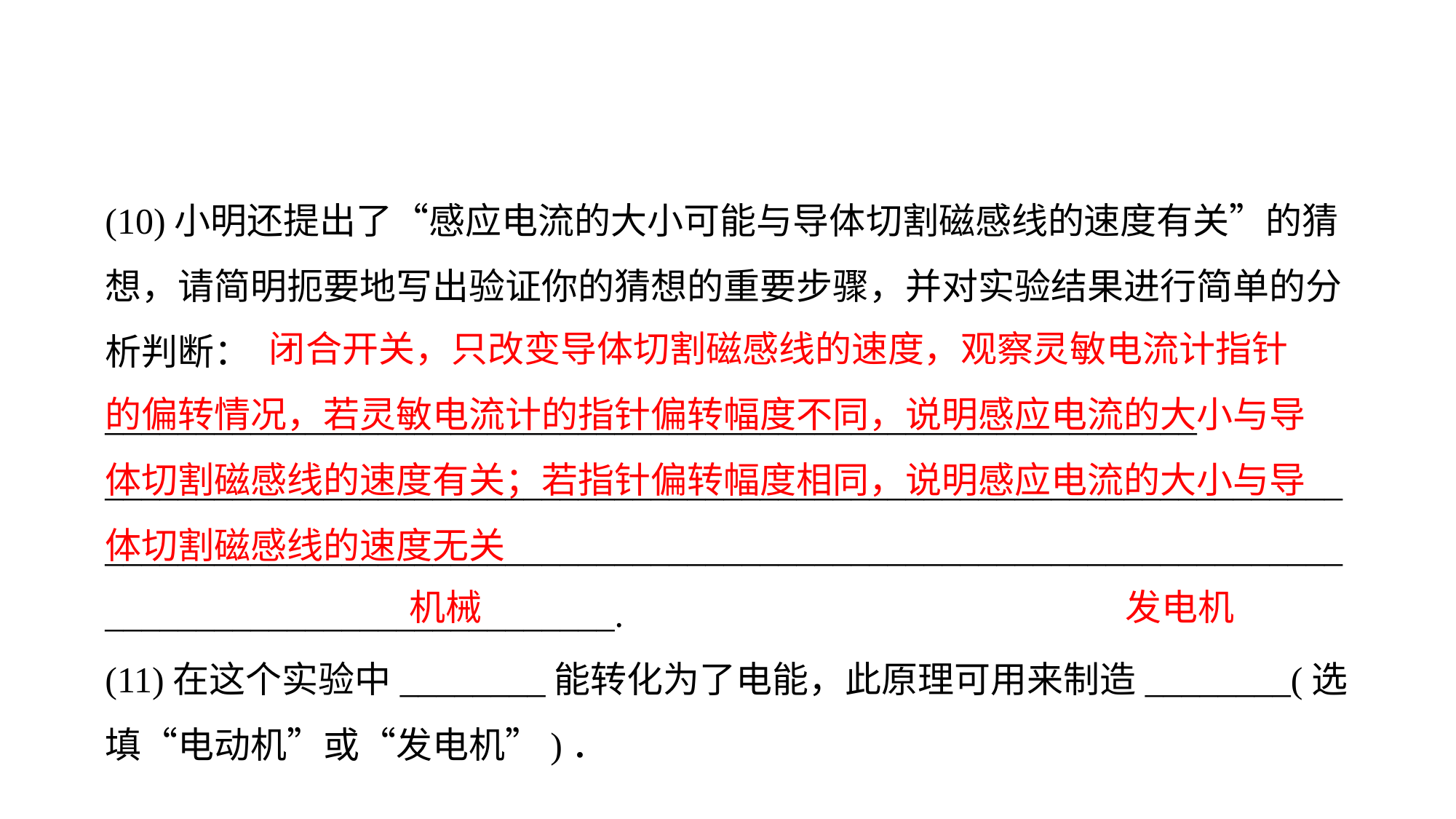

(10)小明还提出了“感应电流的大小可能与导体切割磁感线的速度有关”的猜想，请简明扼要地写出验证你的猜想的重要步骤，并对实验结果进行简单的分析判断：____________________________________________________________
____________________________________________________________________________________________________________________________________________________________________.(11)在这个实验中________能转化为了电能，此原理可用来制造________(选填“电动机”或“发电机”)．
                   闭合开关，只改变导体切割磁感线的速度，观察灵敏电流计指针的偏转情况，若灵敏电流计的指针偏转幅度不同，说明感应电流的大小与导体切割磁感线的速度有关；若指针偏转幅度相同，说明感应电流的大小与导体切割磁感线的速度无关
机械
发电机